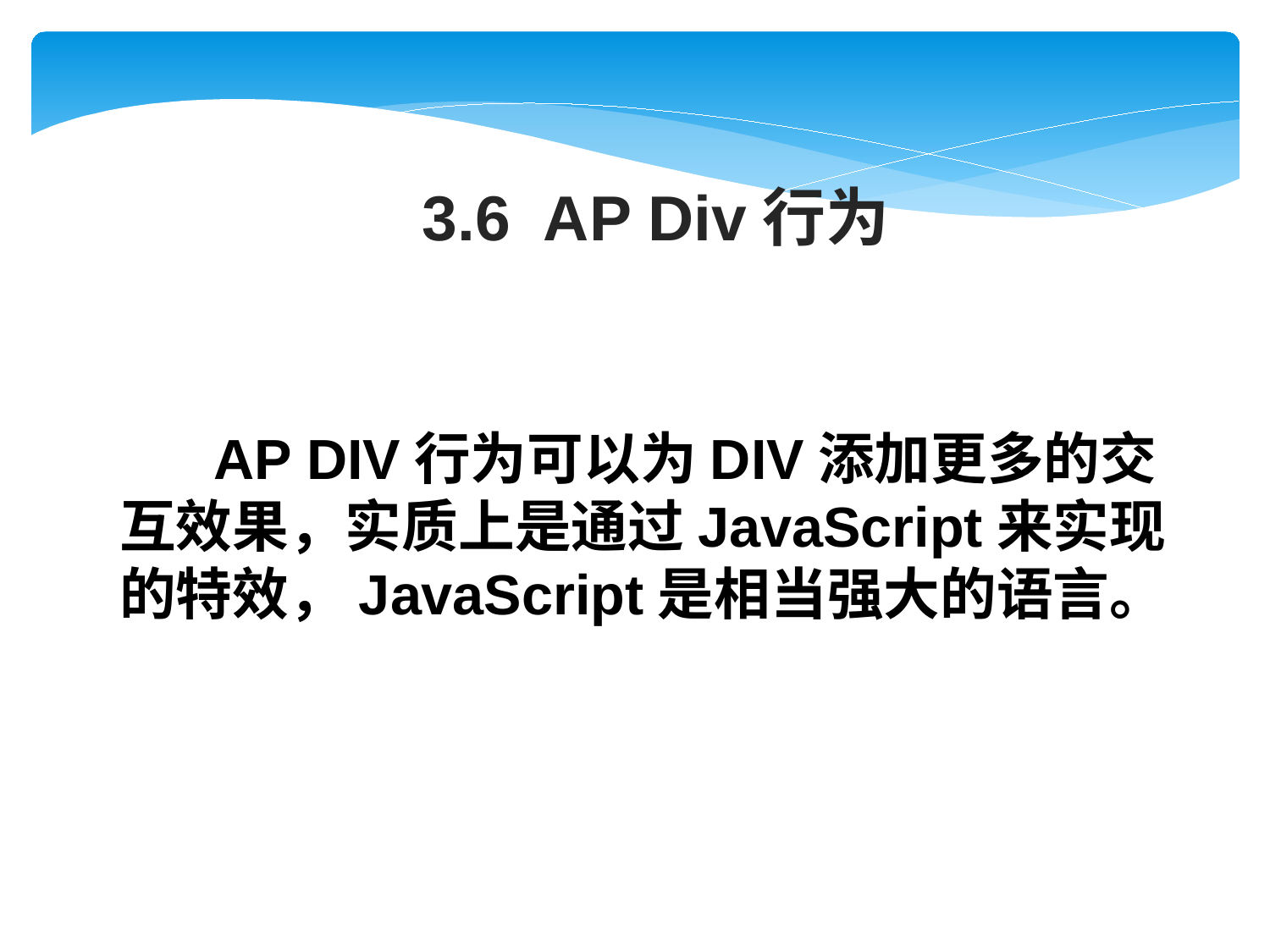

3.6  AP Div行为
      AP DIV行为可以为DIV添加更多的交互效果，实质上是通过JavaScript来实现的特效，JavaScript是相当强大的语言。